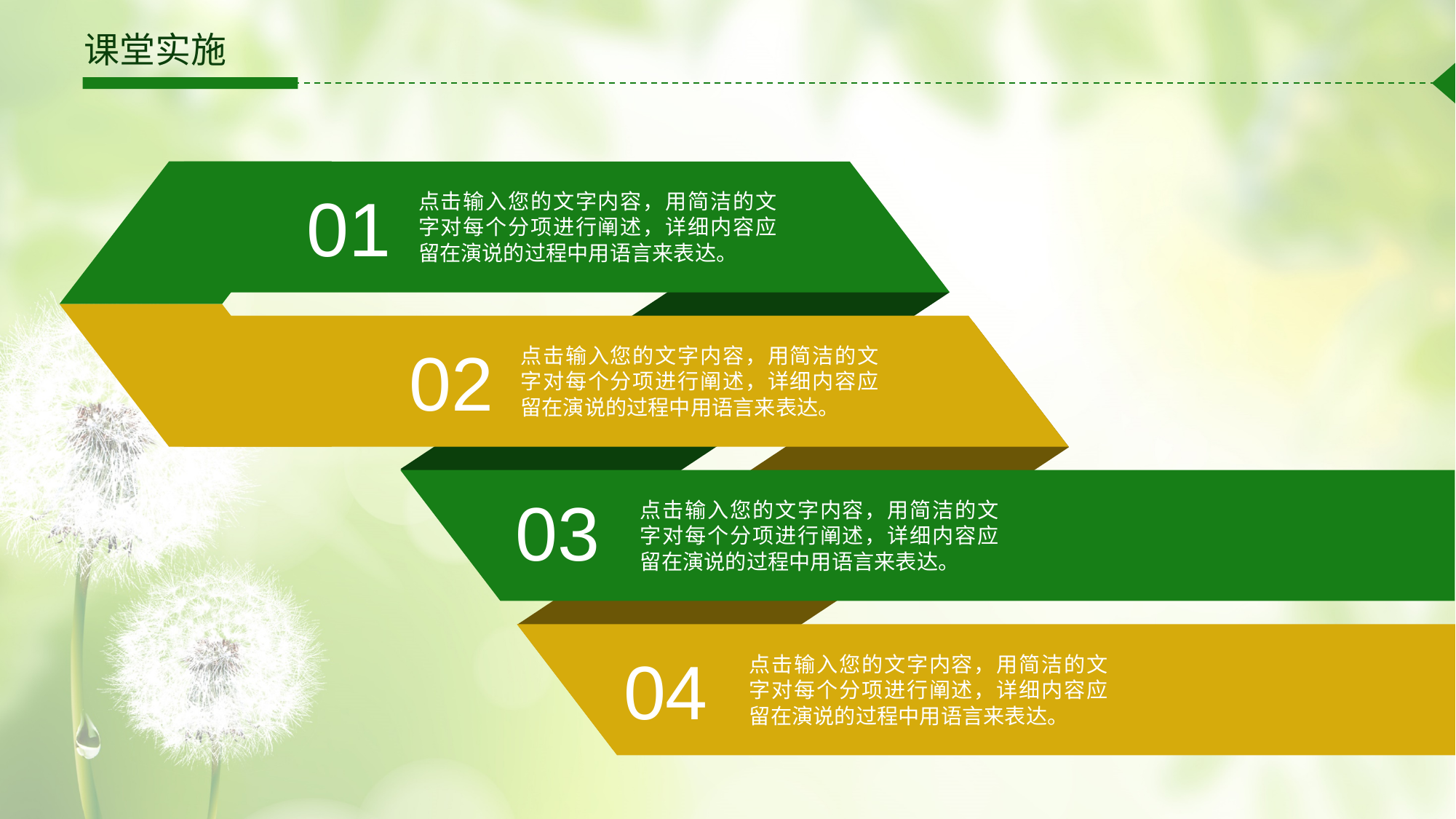

# 课堂实施

01
点击输入您的文字内容，用简洁的文字对每个分项进行阐述，详细内容应留在演说的过程中用语言来表达。

02
点击输入您的文字内容，用简洁的文字对每个分项进行阐述，详细内容应留在演说的过程中用语言来表达。

03
点击输入您的文字内容，用简洁的文字对每个分项进行阐述，详细内容应留在演说的过程中用语言来表达。

04
点击输入您的文字内容，用简洁的文字对每个分项进行阐述，详细内容应留在演说的过程中用语言来表达。